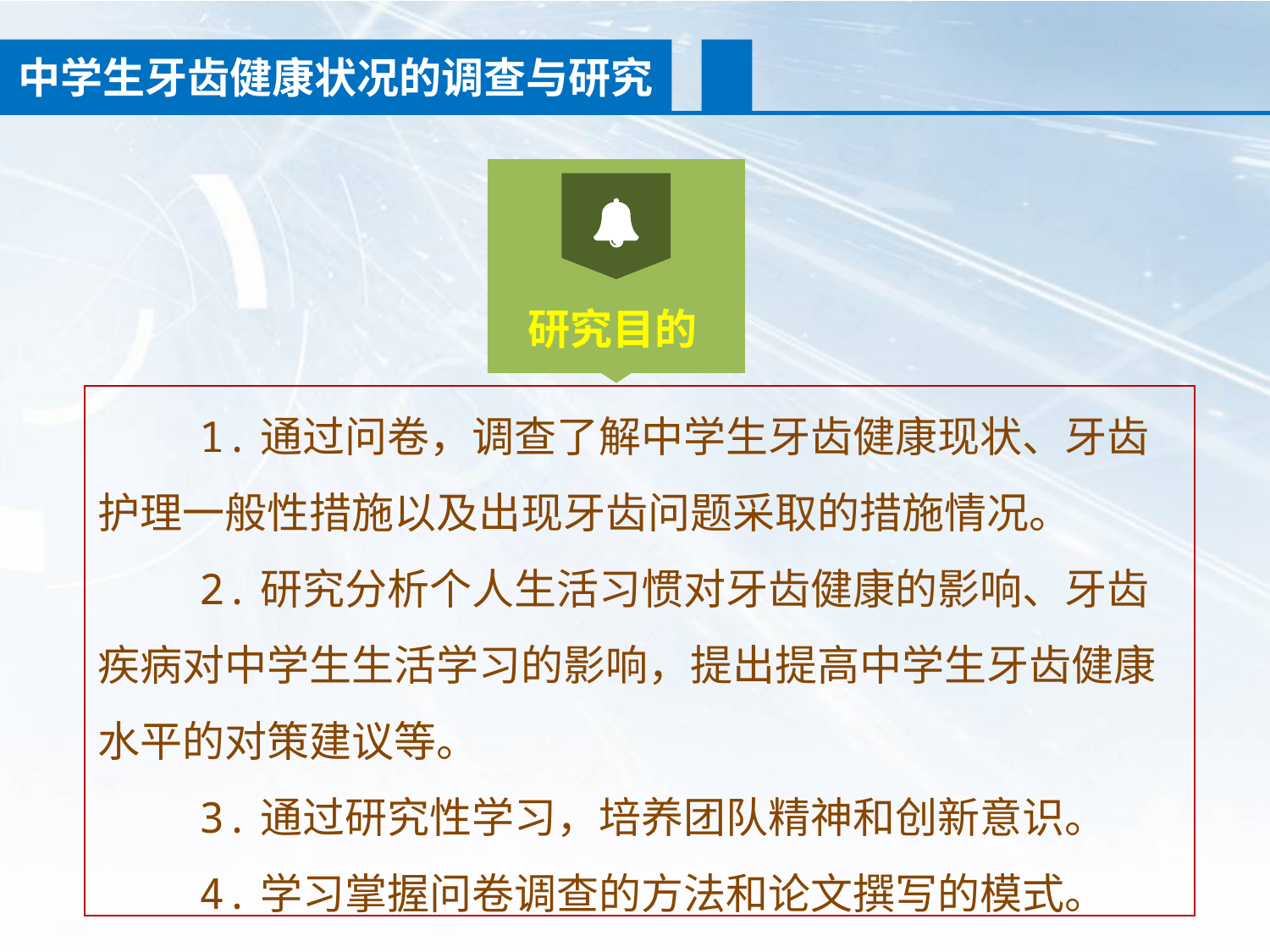

中学生牙齿健康状况的调查与研究

研究目的
    1.通过问卷，调查了解中学生牙齿健康现状、牙齿护理一般性措施以及出现牙齿问题采取的措施情况。
    2.研究分析个人生活习惯对牙齿健康的影响、牙齿疾病对中学生生活学习的影响，提出提高中学生牙齿健康水平的对策建议等。
    3.通过研究性学习，培养团队精神和创新意识。
    4.学习掌握问卷调查的方法和论文撰写的模式。